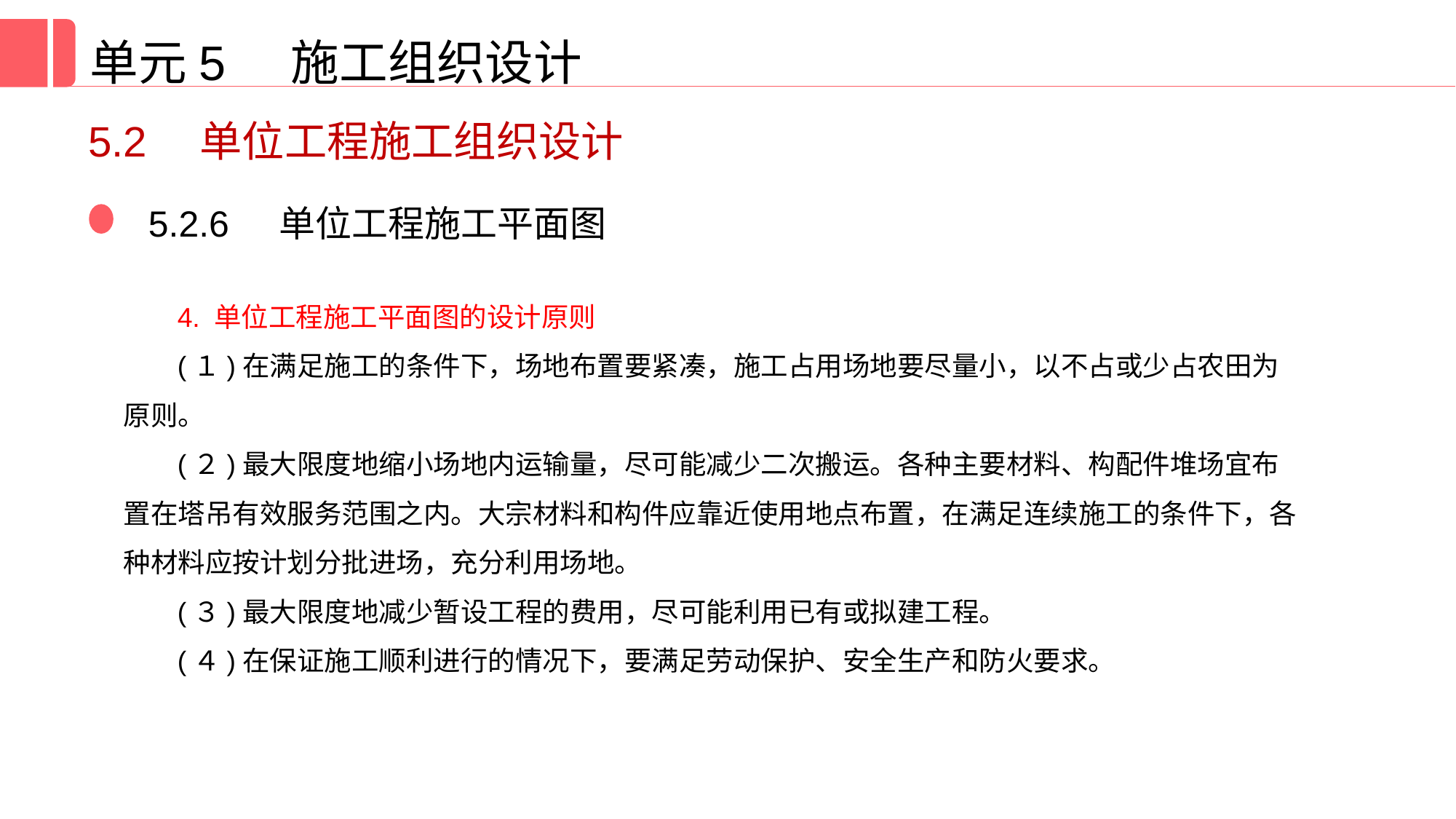

单元5    施工组织设计

5.2　单位工程施工组织设计
5.2.6    单位工程施工平面图

4. 单位工程施工平面图的设计原则
(１)在满足施工的条件下，场地布置要紧凑，施工占用场地要尽量小，以不占或少占农田为原则。
(２)最大限度地缩小场地内运输量，尽可能减少二次搬运。各种主要材料、构配件堆场宜布置在塔吊有效服务范围之内。大宗材料和构件应靠近使用地点布置，在满足连续施工的条件下，各种材料应按计划分批进场，充分利用场地。
(３)最大限度地减少暂设工程的费用，尽可能利用已有或拟建工程。
(４)在保证施工顺利进行的情况下，要满足劳动保护、安全生产和防火要求。